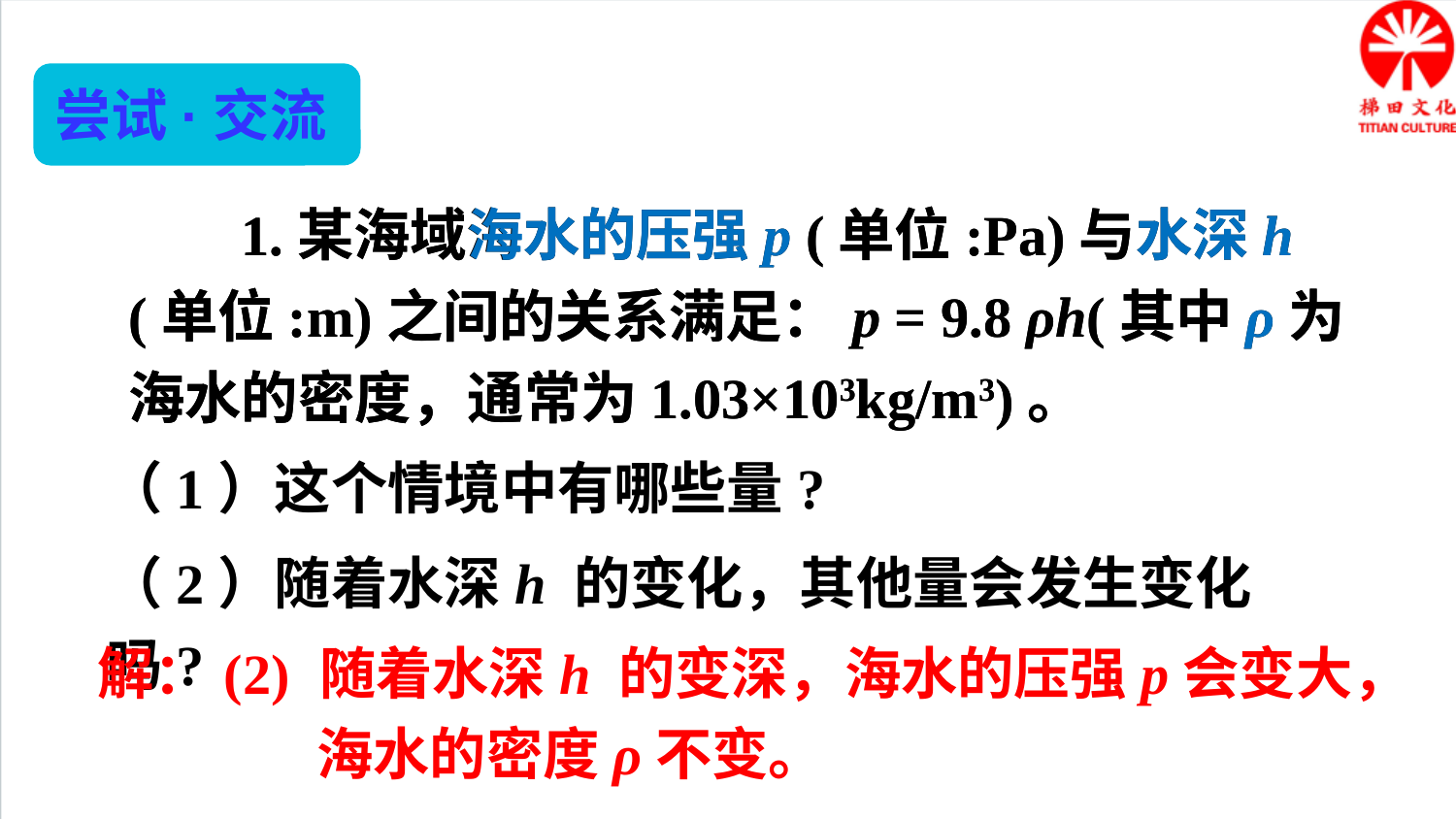

尝试·交流
        1.某海域海水的压强p (单位:Pa)与水深h (单位:m)之间的关系满足：p = 9.8 ρh(其中ρ为海水的密度，通常为1.03×103kg/m3)。
        1.某海域海水的压强p (单位:Pa)与水深h (单位:m)之间的关系满足：p = 9.8 ρh(其中ρ为海水的密度，通常为1.03×103kg/m3)。
（1）这个情境中有哪些量?
（2）随着水深h 的变化，其他量会发生变化吗?
解：(2) 随着水深h 的变深，海水的压强p会变大，
海水的密度ρ不变。